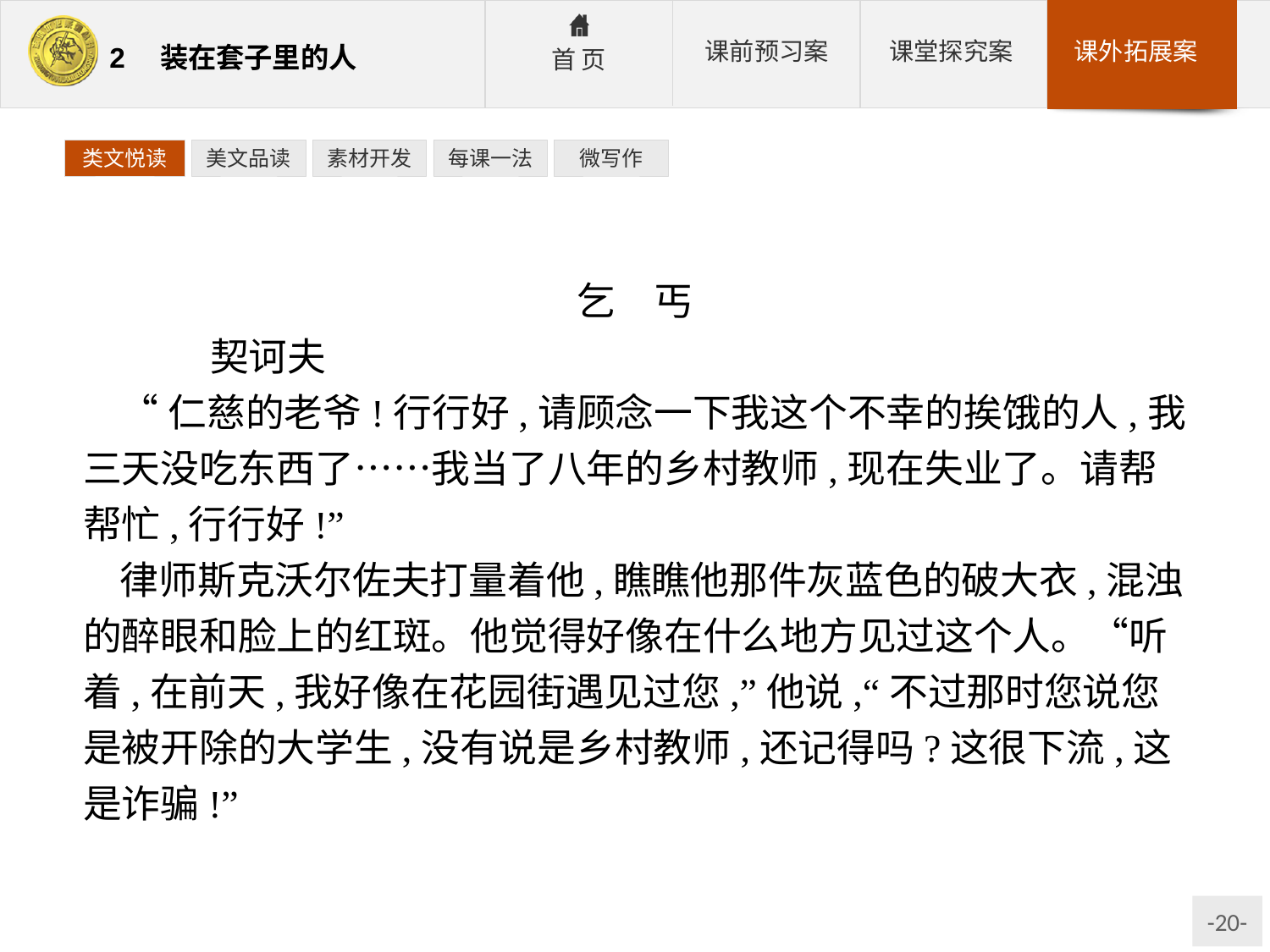

类文悦读
美文品读
素材开发
每课一法
微写作
乞　丐
	契诃夫
“仁慈的老爷!行行好,请顾念一下我这个不幸的挨饿的人,我三天没吃东西了……我当了八年的乡村教师,现在失业了。请帮帮忙,行行好!”
律师斯克沃尔佐夫打量着他,瞧瞧他那件灰蓝色的破大衣,混浊的醉眼和脸上的红斑。他觉得好像在什么地方见过这个人。“听着,在前天,我好像在花园街遇见过您,”他说,“不过那时您说您是被开除的大学生,没有说是乡村教师,还记得吗?这很下流,这是诈骗!”